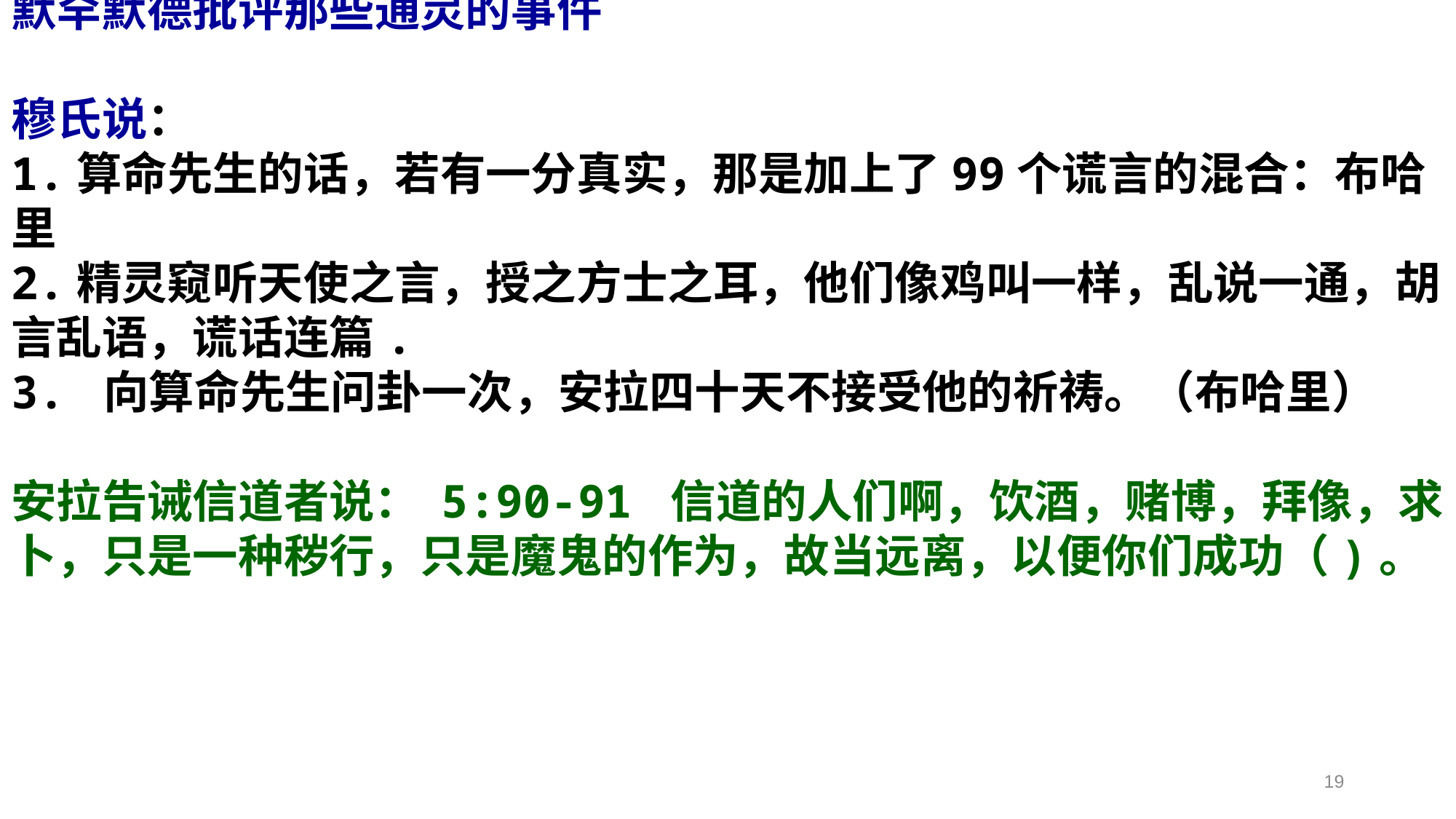

默罕默德批评那些通灵的事件

穆氏说：
1.算命先生的话，若有一分真实，那是加上了99个谎言的混合：布哈里
2.精灵窥听天使之言，授之方士之耳，他们像鸡叫一样，乱说一通，胡言乱语，谎话连篇.
3. 向算命先生问卦一次，安拉四十天不接受他的祈祷。（布哈里）

安拉告诫信道者说： 5:90-91 信道的人们啊，饮酒，赌博，拜像，求卜，只是一种秽行，只是魔鬼的作为，故当远离，以便你们成功（)。
19